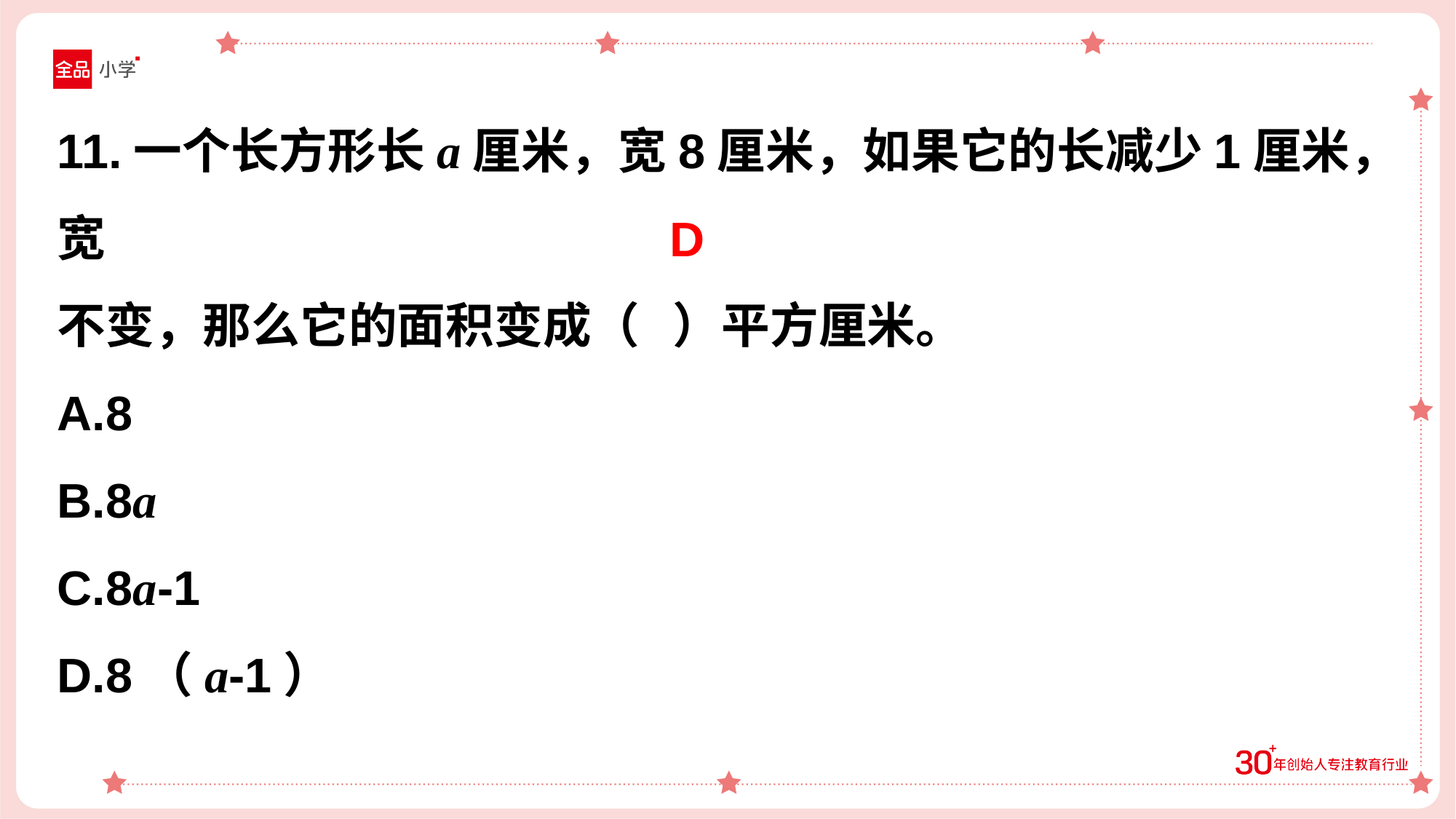

11.一个长方形长a厘米，宽8厘米，如果它的长减少1厘米，宽
不变，那么它的面积变成（   ）平方厘米。
A.8
B.8a
C.8a-1
D.8（a-1）
D